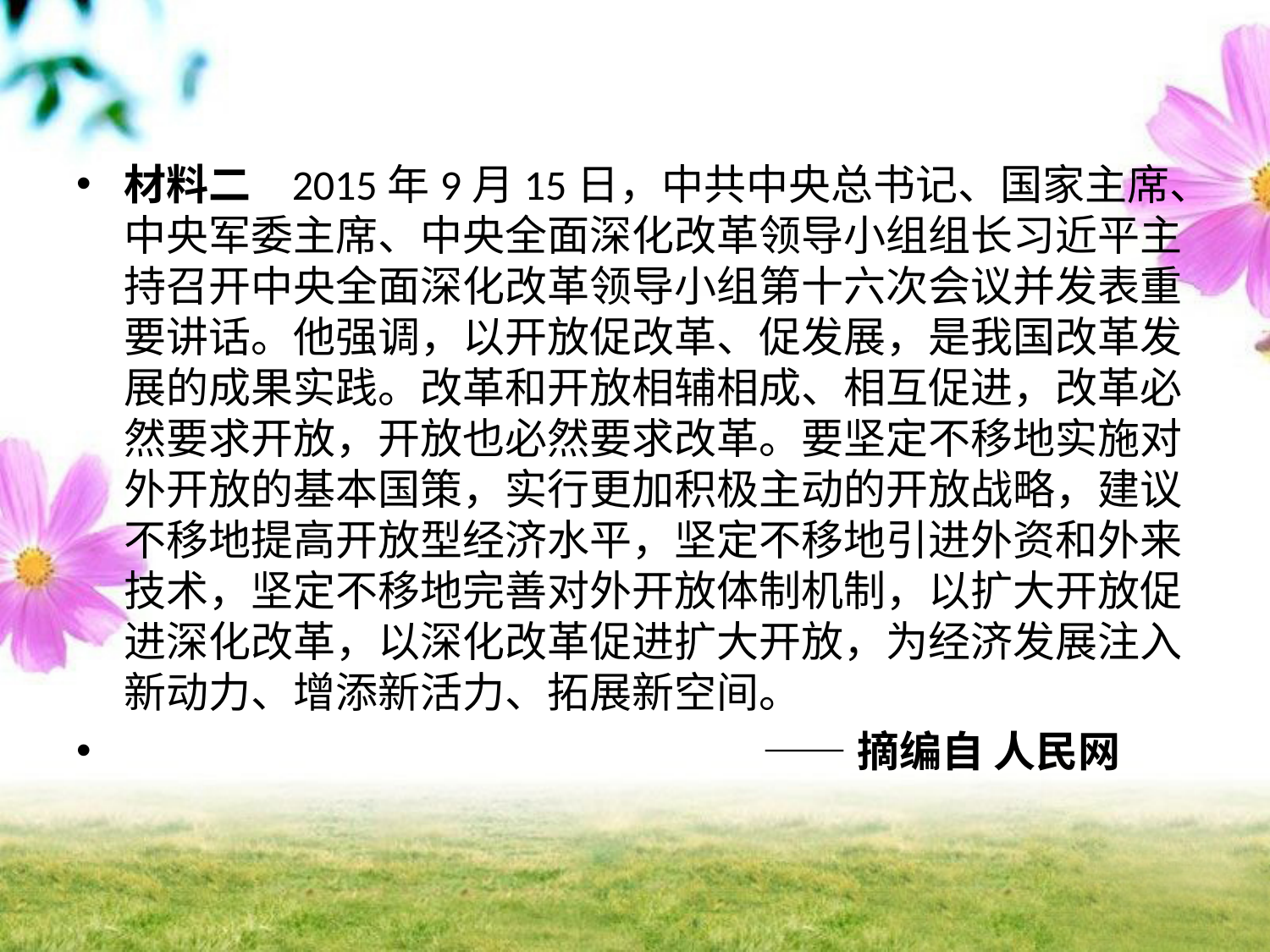

材料二    2015年9月15日，中共中央总书记、国家主席、中央军委主席、中央全面深化改革领导小组组长习近平主持召开中央全面深化改革领导小组第十六次会议并发表重要讲话。他强调，以开放促改革、促发展，是我国改革发展的成果实践。改革和开放相辅相成、相互促进，改革必然要求开放，开放也必然要求改革。要坚定不移地实施对外开放的基本国策，实行更加积极主动的开放战略，建议不移地提高开放型经济水平，坚定不移地引进外资和外来技术，坚定不移地完善对外开放体制机制，以扩大开放促进深化改革，以深化改革促进扩大开放，为经济发展注入新动力、增添新活力、拓展新空间。
                                                                   ——摘编自 人民网